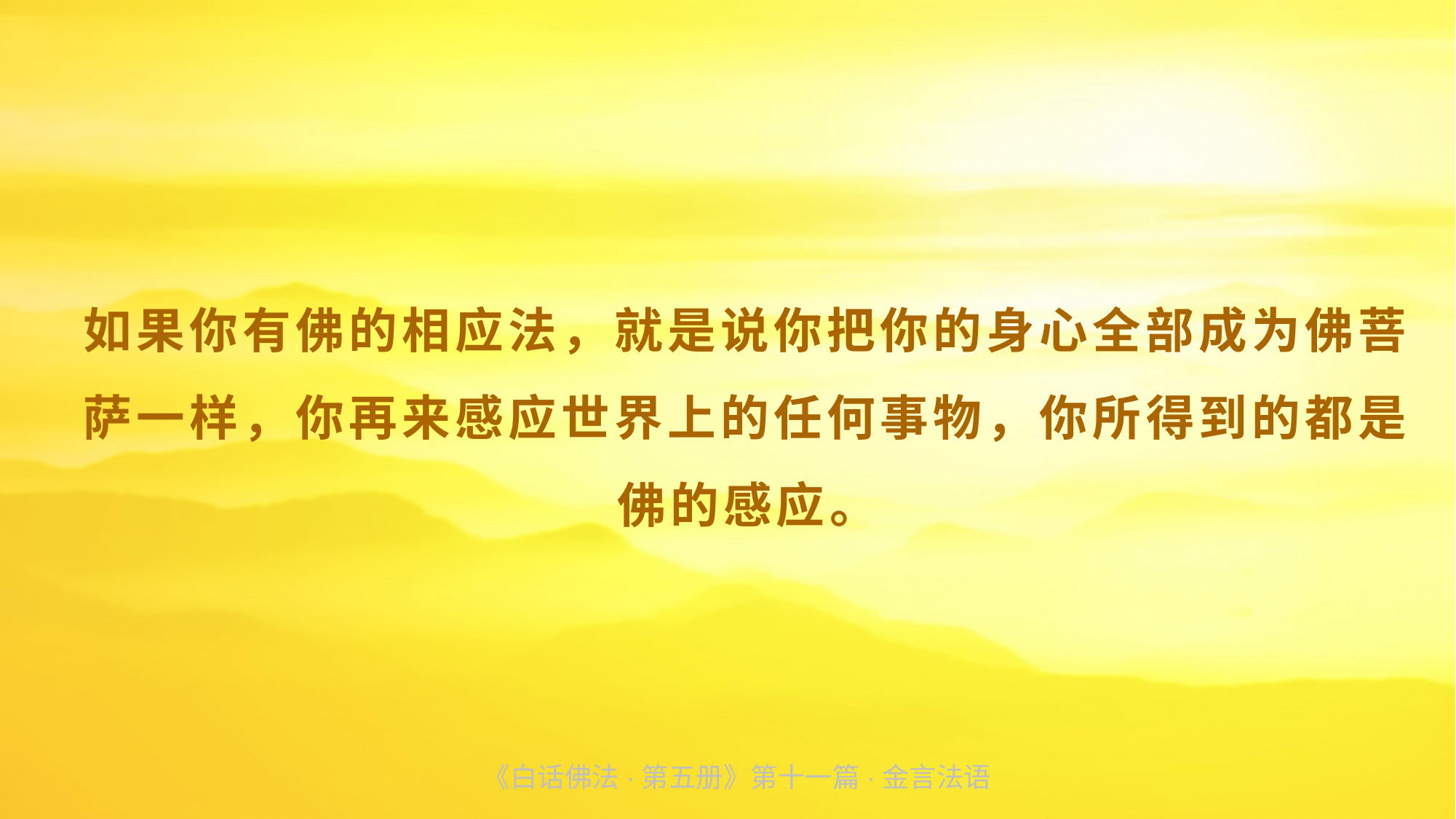

如果你有佛的相应法，就是说你把你的身心全部成为佛菩萨一样，你再来感应世界上的任何事物，你所得到的都是佛的感应。
  《白话佛法·第五册》第十一篇·金言法语